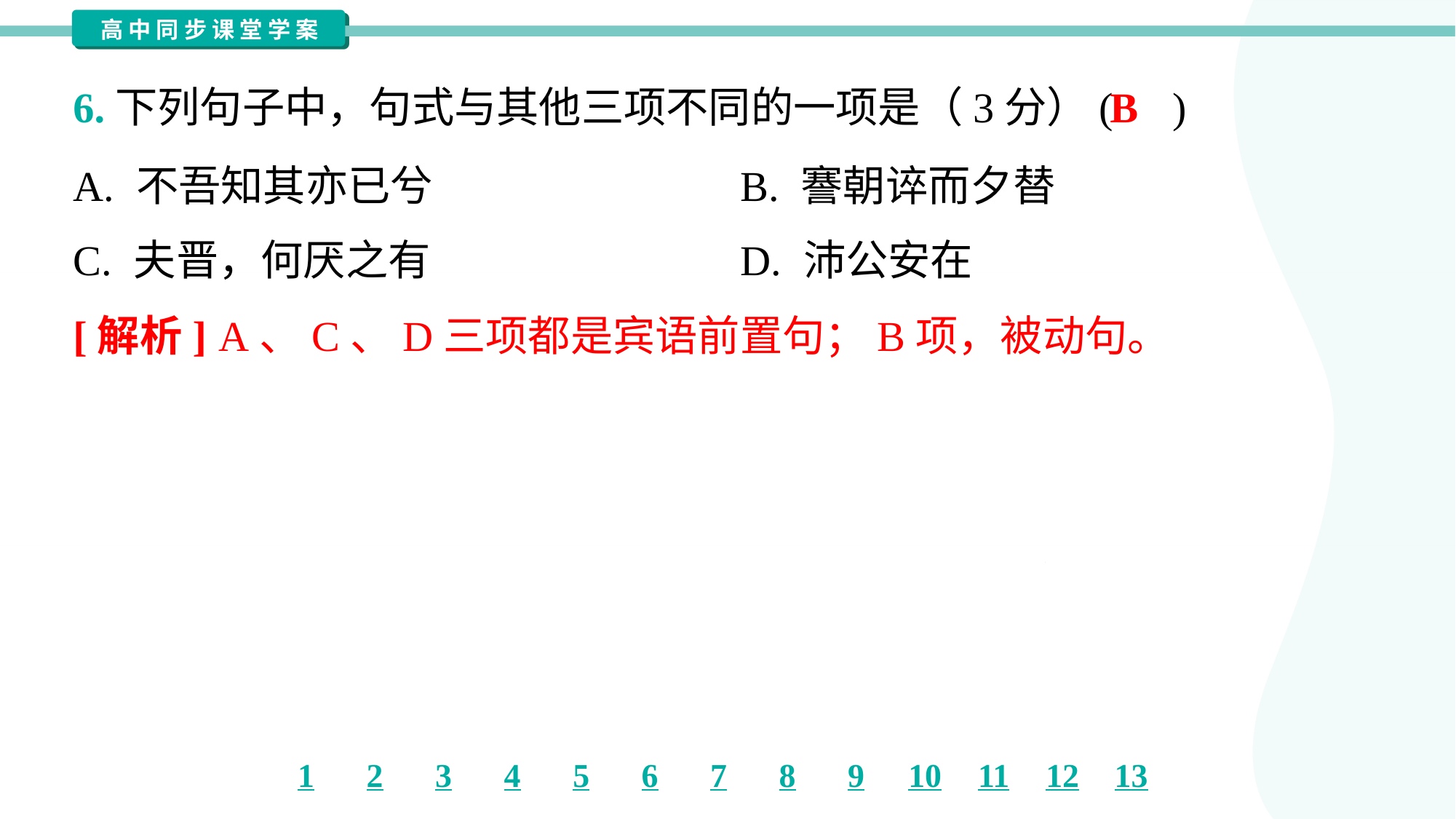

B
6.下列句子中，句式与其他三项不同的一项是（3分）(     )
A. 不吾知其亦已兮	B. 謇朝谇而夕替
C. 夫晋，何厌之有	D. 沛公安在
[解析] A、C、D三项都是宾语前置句；B项，被动句。